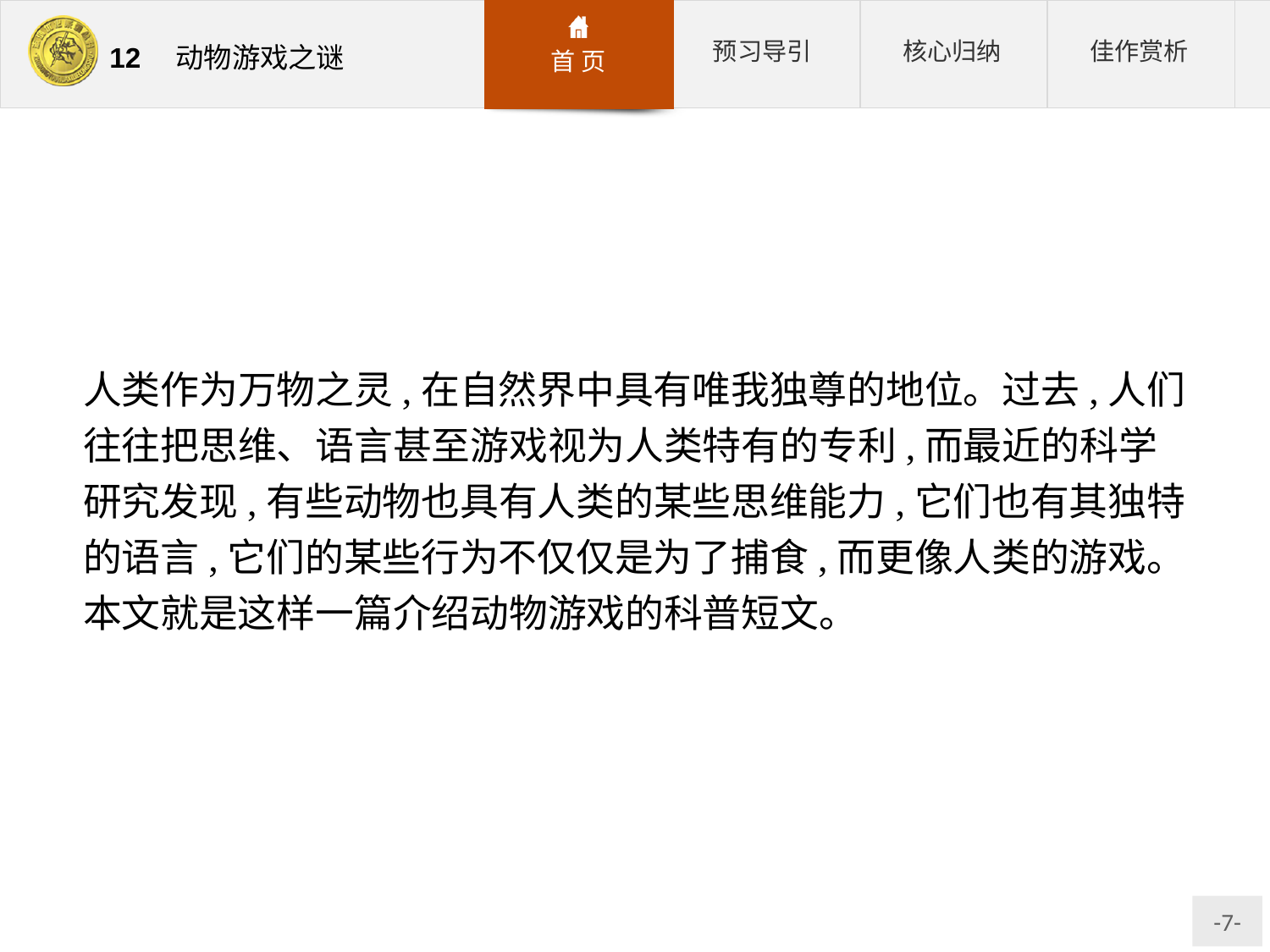

人类作为万物之灵,在自然界中具有唯我独尊的地位。过去,人们往往把思维、语言甚至游戏视为人类特有的专利,而最近的科学研究发现,有些动物也具有人类的某些思维能力,它们也有其独特的语言,它们的某些行为不仅仅是为了捕食,而更像人类的游戏。本文就是这样一篇介绍动物游戏的科普短文。